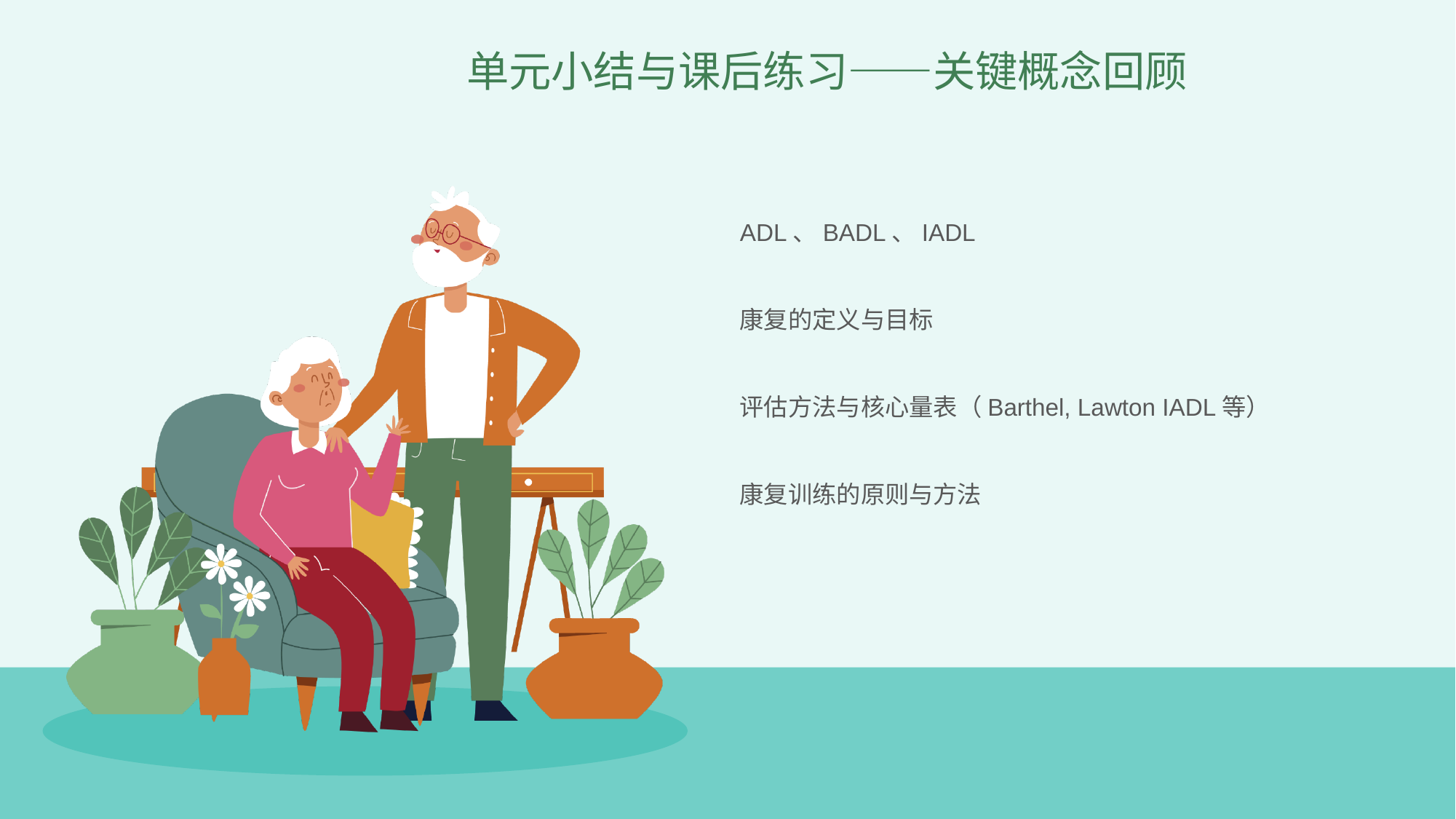

单元小结与课后练习——关键概念回顾
ADL、BADL、IADL

康复的定义与目标

评估方法与核心量表（Barthel, Lawton IADL等）

康复训练的原则与方法